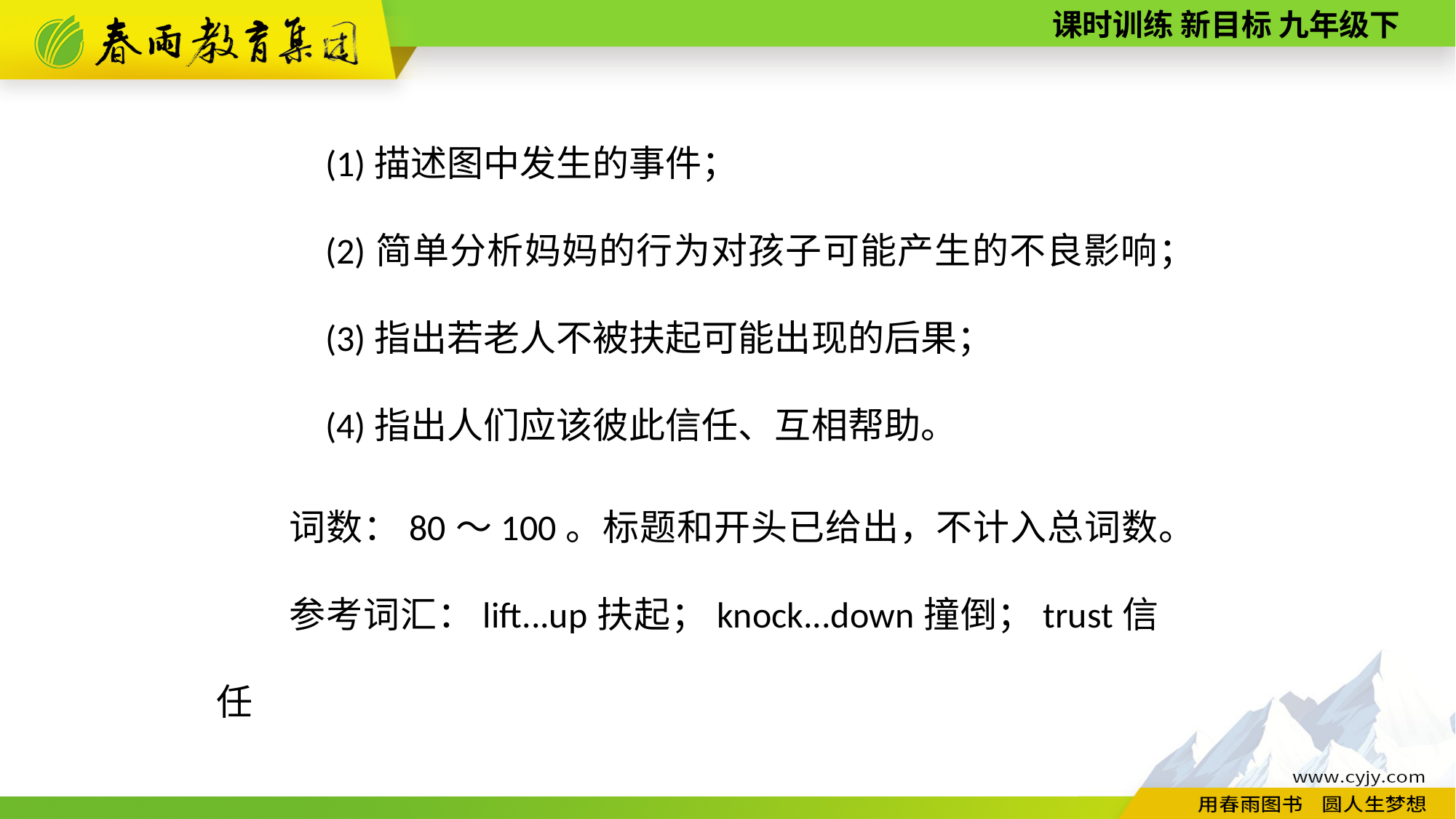

(1)描述图中发生的事件；
(2)简单分析妈妈的行为对孩子可能产生的不良影响；
(3)指出若老人不被扶起可能出现的后果；
(4)指出人们应该彼此信任、互相帮助。
词数：80～100。标题和开头已给出，不计入总词数。
参考词汇：lift...up扶起；knock...down撞倒；trust信任